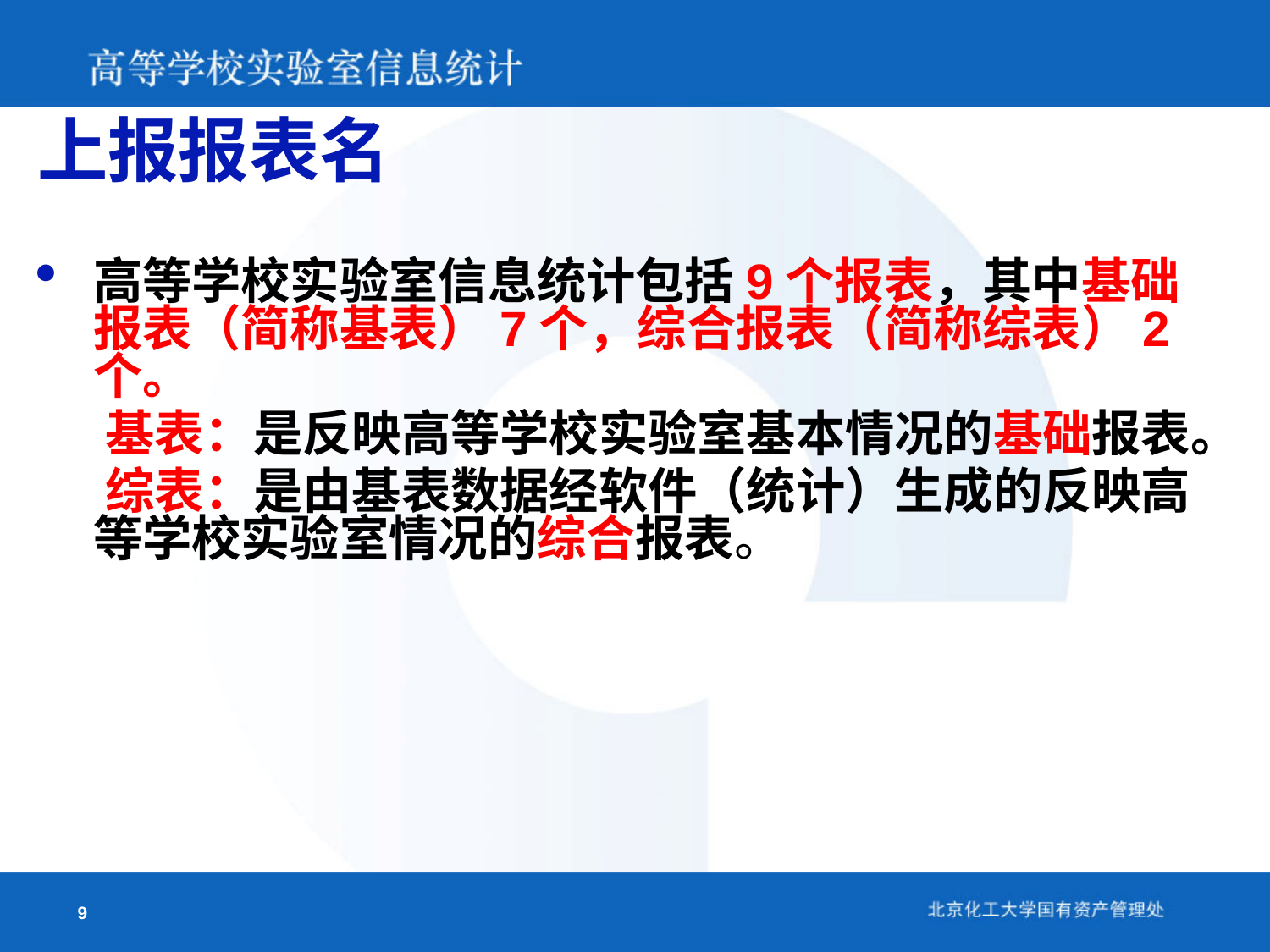

上报报表名

高等学校实验室信息统计包括9个报表，其中基础报表（简称基表）7个，综合报表（简称综表）2个。
     基表：是反映高等学校实验室基本情况的基础报表。
     综表：是由基表数据经软件（统计）生成的反映高等学校实验室情况的综合报表。